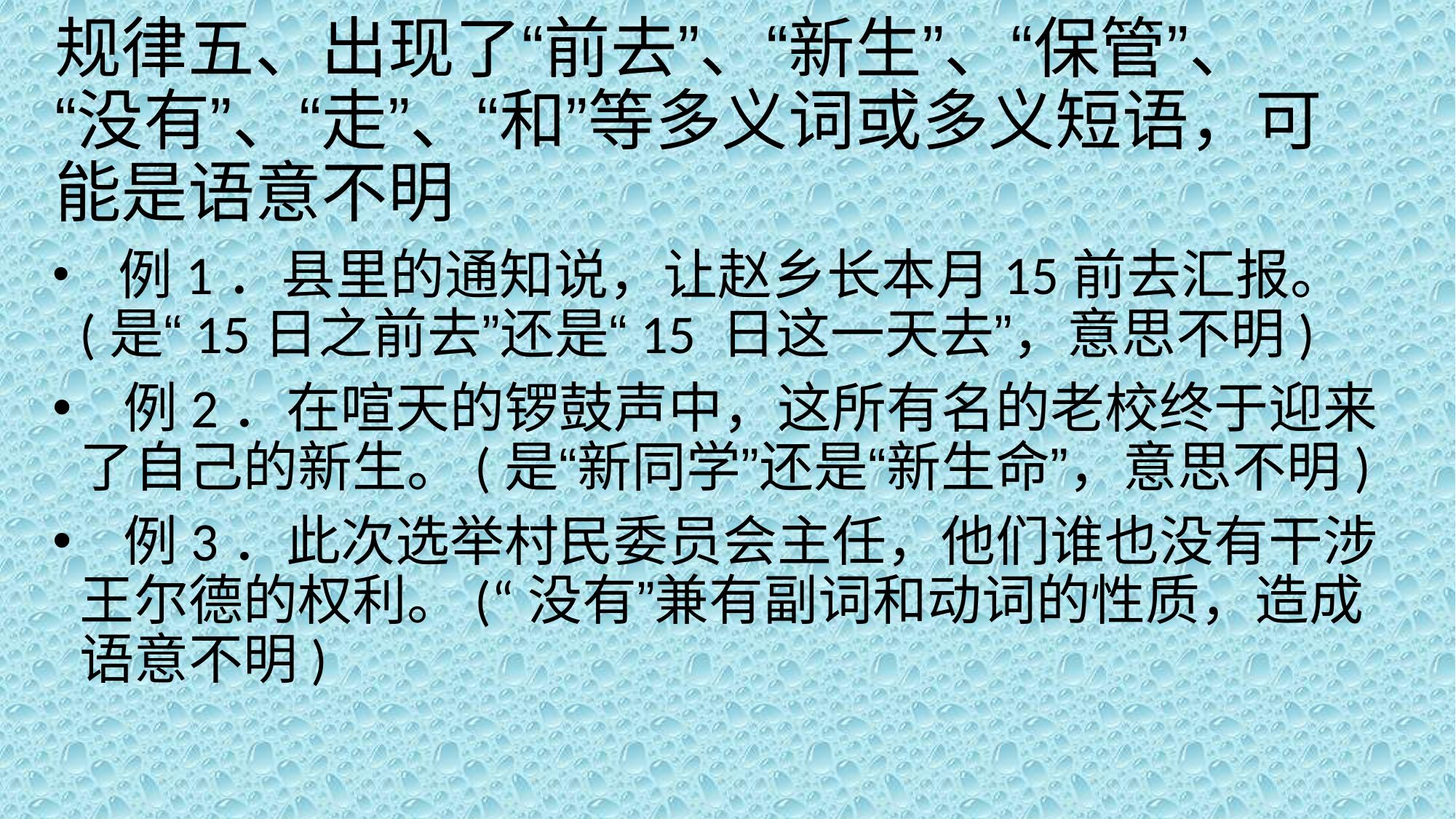

# 规律五、出现了“前去”、“新生”、“保管”、“没有”、“走”、“和”等多义词或多义短语，可能是语意不明
  例1．县里的通知说，让赵乡长本月15前去汇报。(是“15日之前去”还是“15 日这一天去”，意思不明)
  例2．在喧天的锣鼓声中，这所有名的老校终于迎来了自己的新生。(是“新同学”还是“新生命”，意思不明)
  例3．此次选举村民委员会主任，他们谁也没有干涉王尔德的权利。(“没有”兼有副词和动词的性质，造成语意不明)